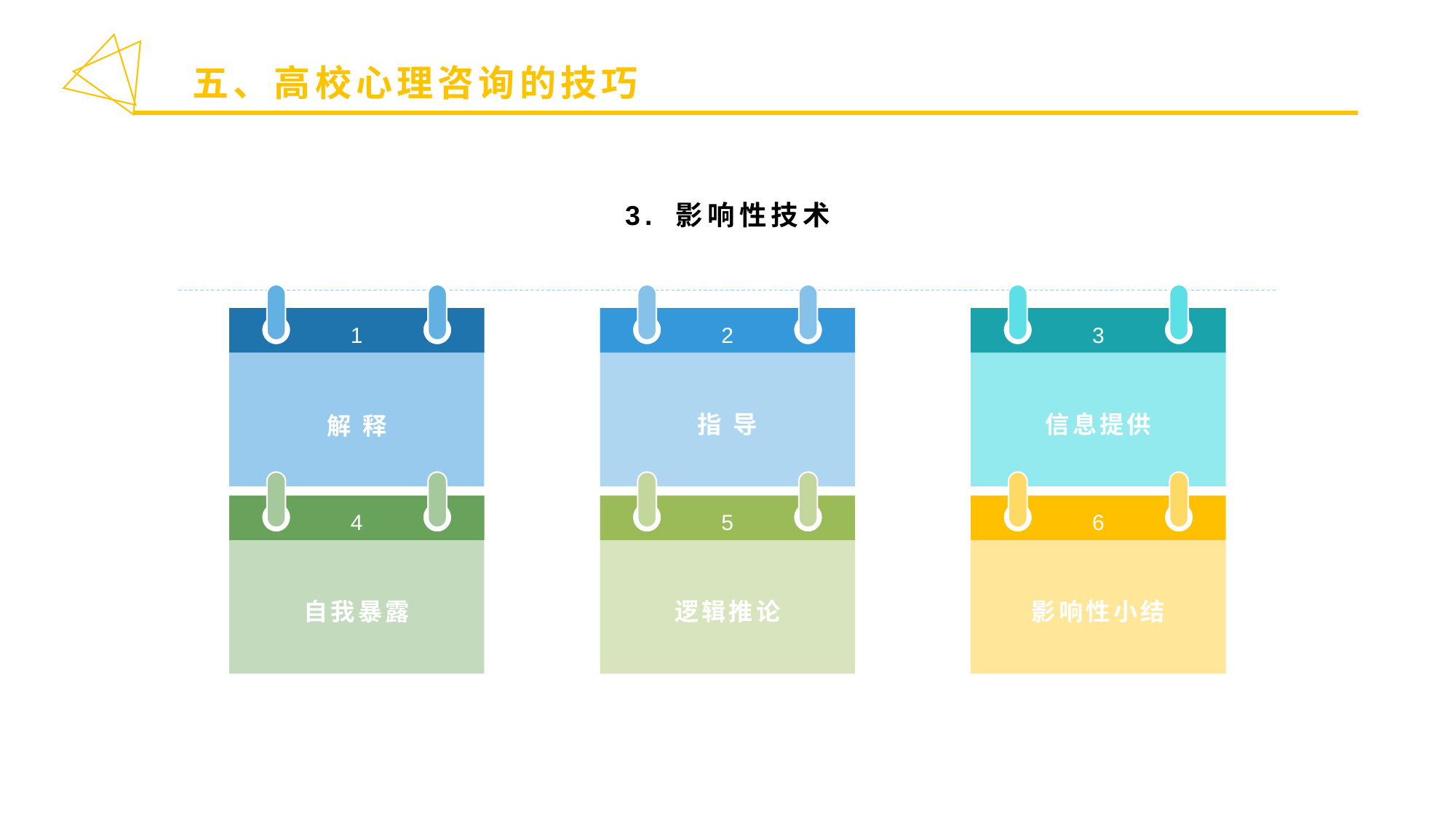

五、高校心理咨询的技巧
3. 影响性技术

1
2
3

指 导
信息提供
解 释

4
5
6

自我暴露
逻辑推论
影响性小结